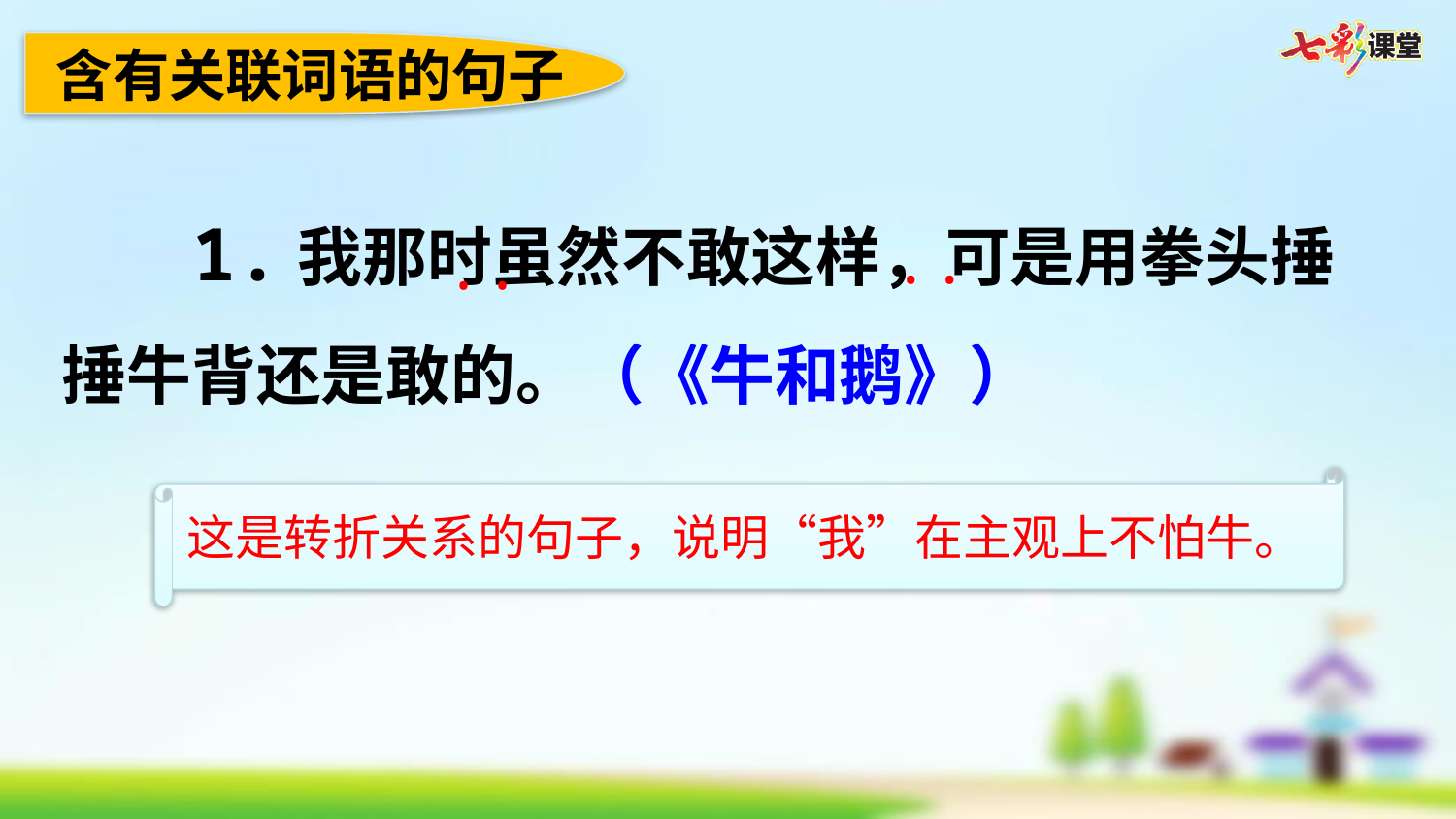

含有关联词语的句子
   1.我那时虽然不敢这样，可是用拳头捶捶牛背还是敢的。（《牛和鹅》）
··
··
这是转折关系的句子，说明“我”在主观上不怕牛。